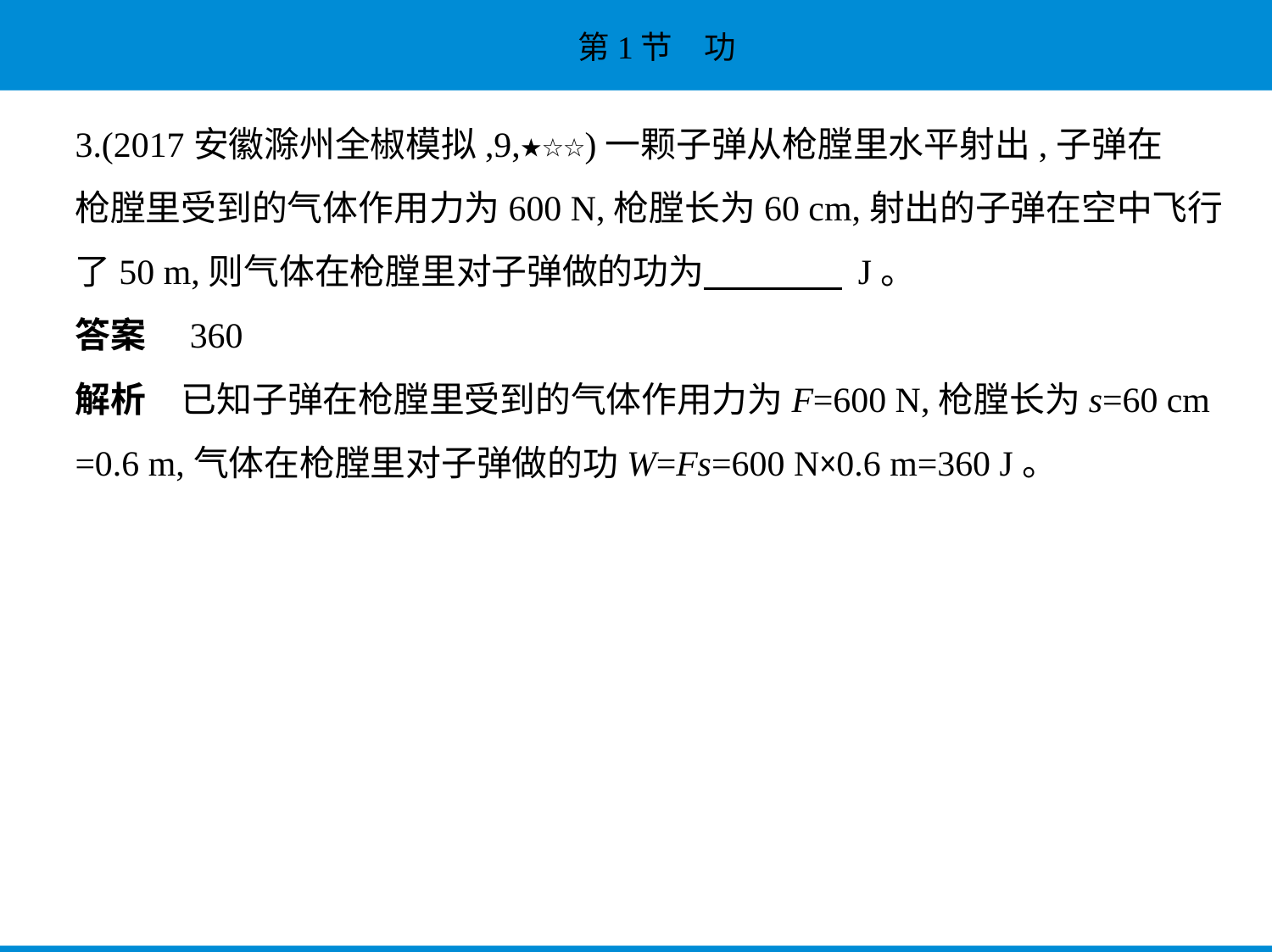

3.(2017安徽滁州全椒模拟,9,★☆☆)一颗子弹从枪膛里水平射出,子弹在
枪膛里受到的气体作用力为600 N,枪膛长为60 cm,射出的子弹在空中飞行
了50 m,则气体在枪膛里对子弹做的功为　　　     J。
答案　360
解析　已知子弹在枪膛里受到的气体作用力为F=600 N,枪膛长为s=60 cm
=0.6 m,气体在枪膛里对子弹做的功W=Fs=600 N×0.6 m=360 J。